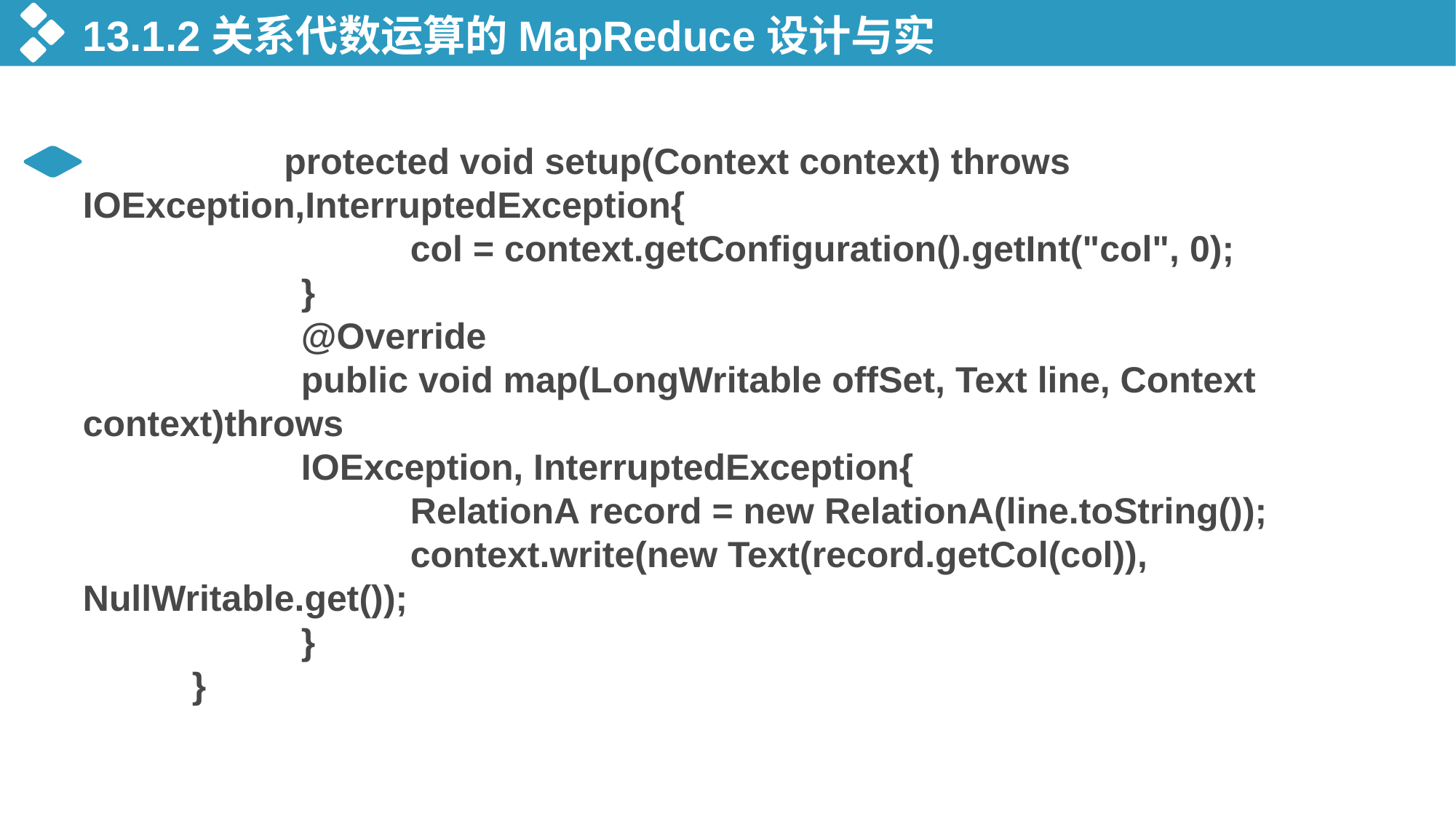

13.1.2关系代数运算的MapReduce设计与实现
                     protected void setup(Context context) throws IOException,InterruptedException{
			col = context.getConfiguration().getInt("col", 0);
		}
		@Override
		public void map(LongWritable offSet, Text line, Context context)throws
		IOException, InterruptedException{
			RelationA record = new RelationA(line.toString());
			context.write(new Text(record.getCol(col)), NullWritable.get());
		}
	}